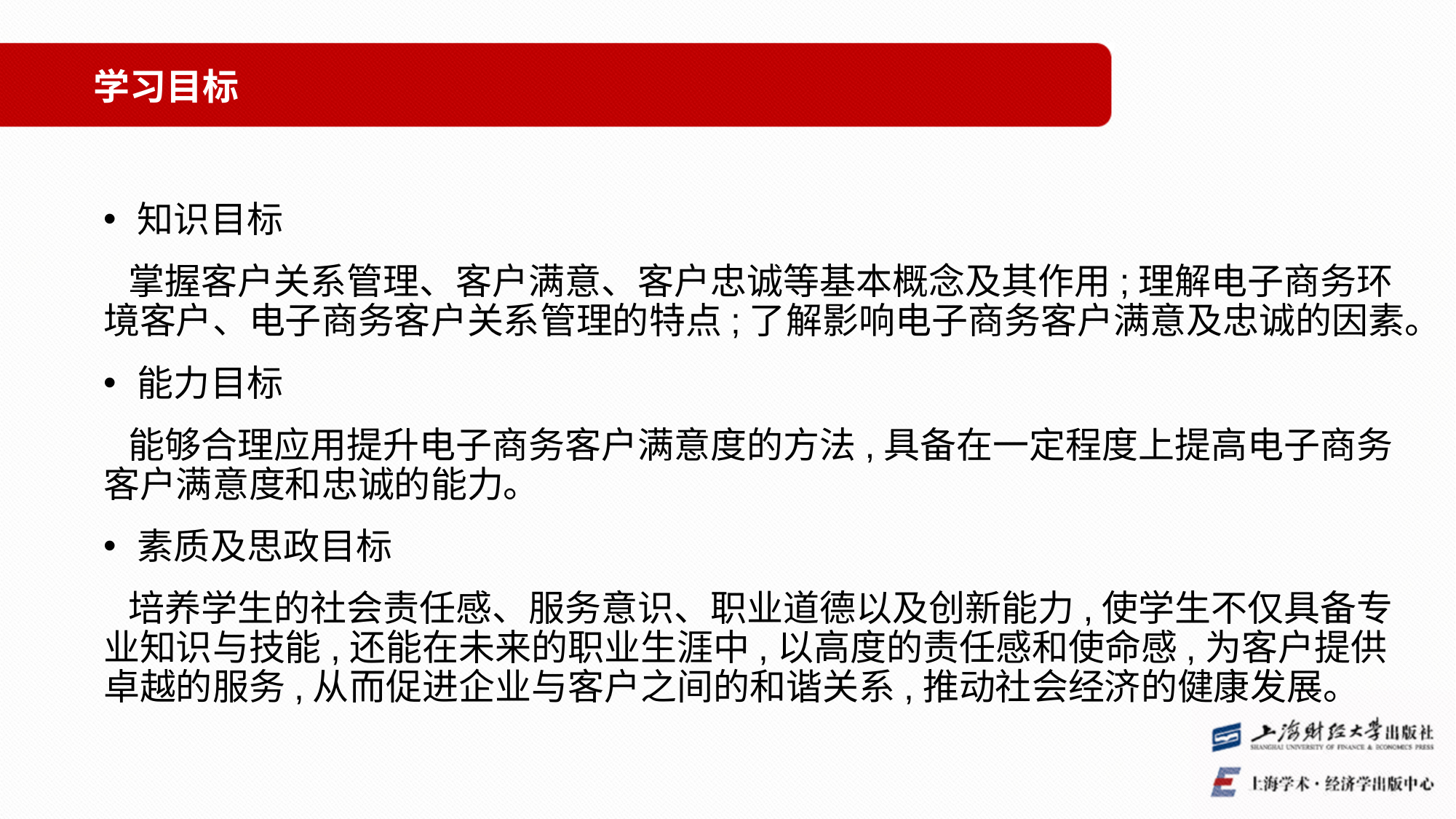

学习目标
知识目标
  掌握客户关系管理、客户满意、客户忠诚等基本概念及其作用;理解电子商务环境客户、电子商务客户关系管理的特点;了解影响电子商务客户满意及忠诚的因素。
能力目标
  能够合理应用提升电子商务客户满意度的方法,具备在一定程度上提高电子商务客户满意度和忠诚的能力。
素质及思政目标
  培养学生的社会责任感、服务意识、职业道德以及创新能力,使学生不仅具备专业知识与技能,还能在未来的职业生涯中,以高度的责任感和使命感,为客户提供卓越的服务,从而促进企业与客户之间的和谐关系,推动社会经济的健康发展。